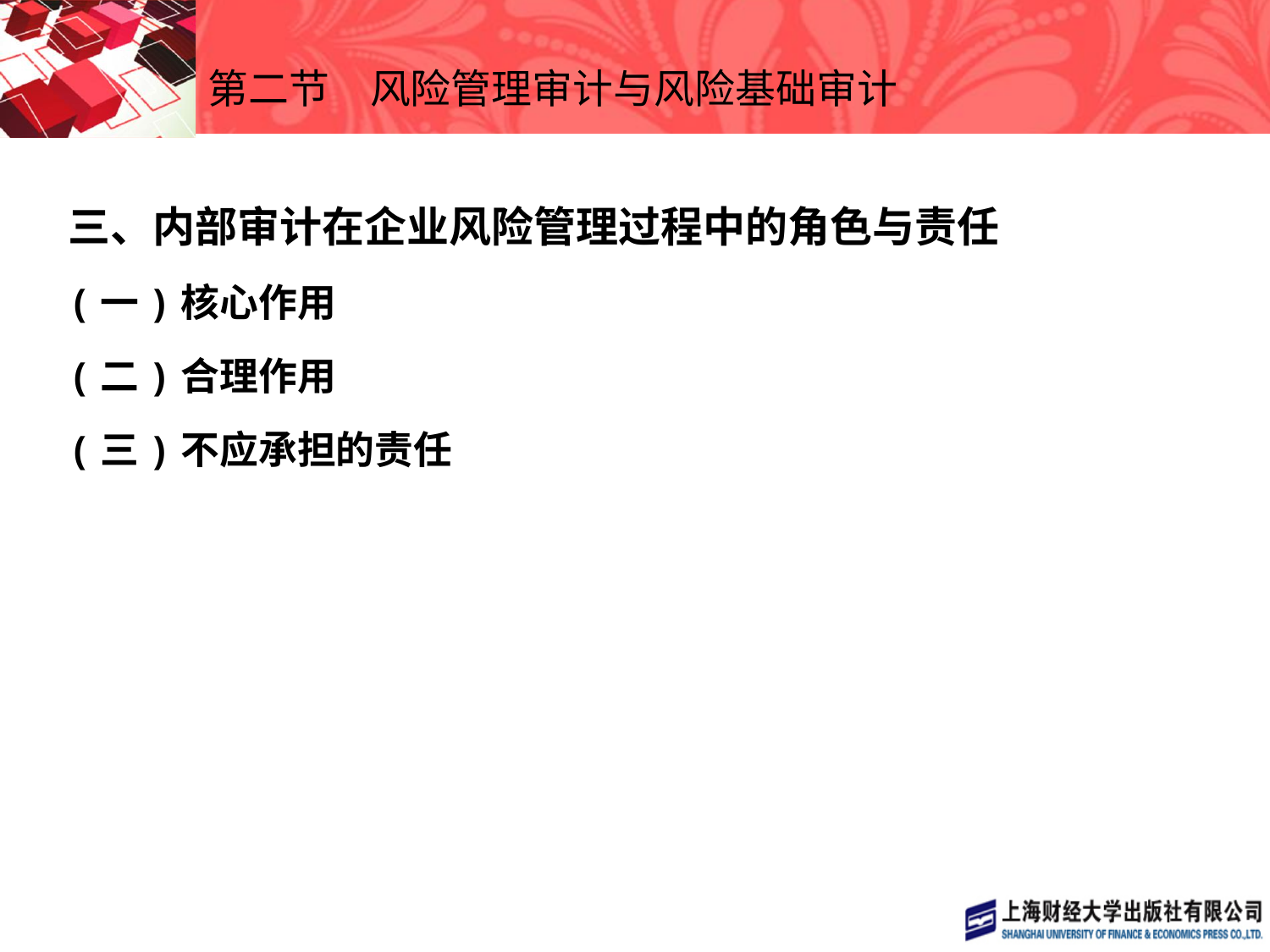

# 第二节　风险管理审计与风险基础审计
三、内部审计在企业风险管理过程中的角色与责任
(一)核心作用
(二)合理作用
(三)不应承担的责任